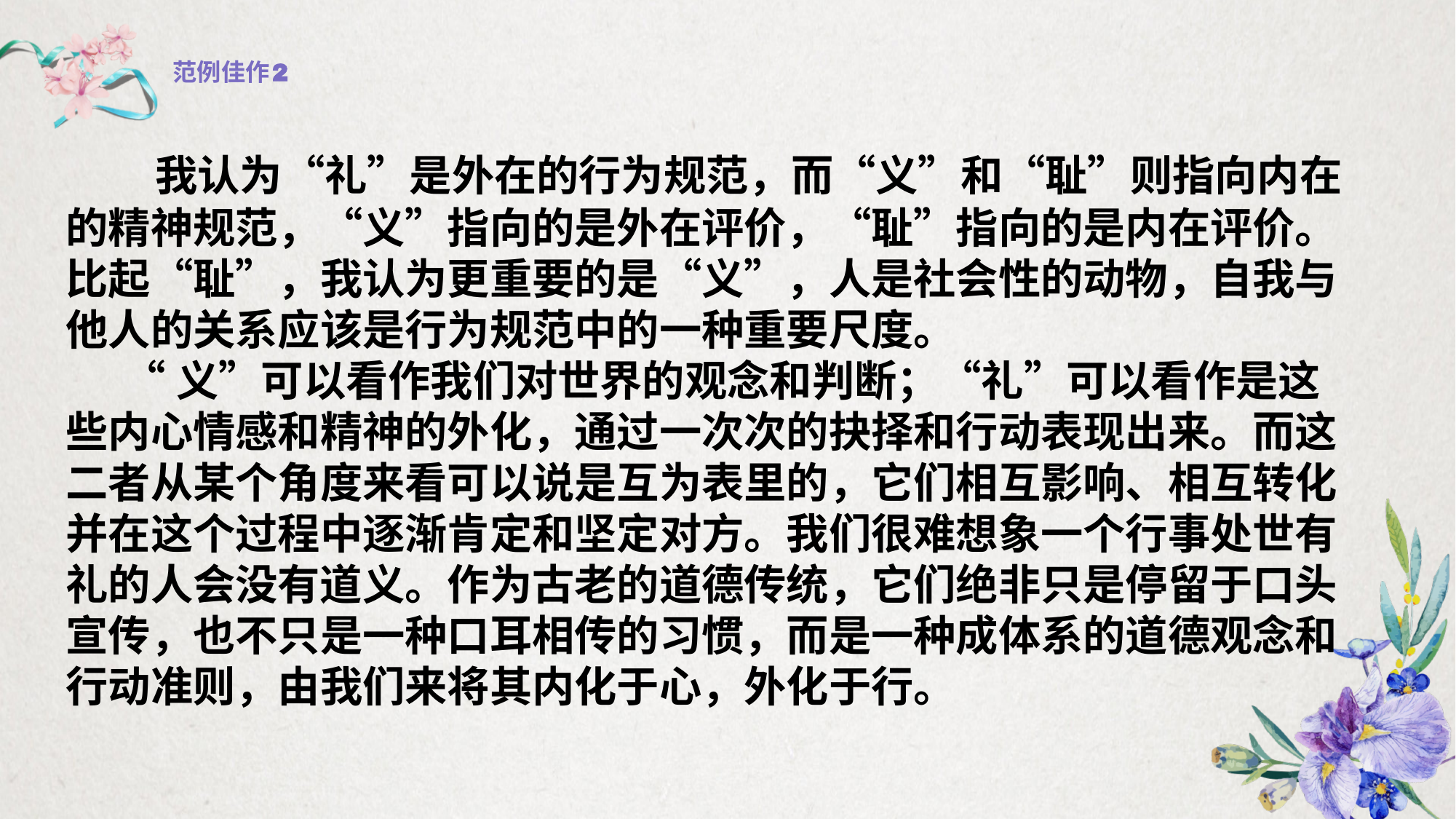

# 范例佳作2
       我认为“礼”是外在的行为规范，而“义”和“耻”则指向内在的精神规范，“义”指向的是外在评价，“耻”指向的是内在评价。比起“耻”，我认为更重要的是“义”，人是社会性的动物，自我与他人的关系应该是行为规范中的一种重要尺度。
      “义”可以看作我们对世界的观念和判断；“礼”可以看作是这些内心情感和精神的外化，通过一次次的抉择和行动表现出来。而这二者从某个角度来看可以说是互为表里的，它们相互影响、相互转化并在这个过程中逐渐肯定和坚定对方。我们很难想象一个行事处世有礼的人会没有道义。作为古老的道德传统，它们绝非只是停留于口头宣传，也不只是一种口耳相传的习惯，而是一种成体系的道德观念和行动准则，由我们来将其内化于心，外化于行。